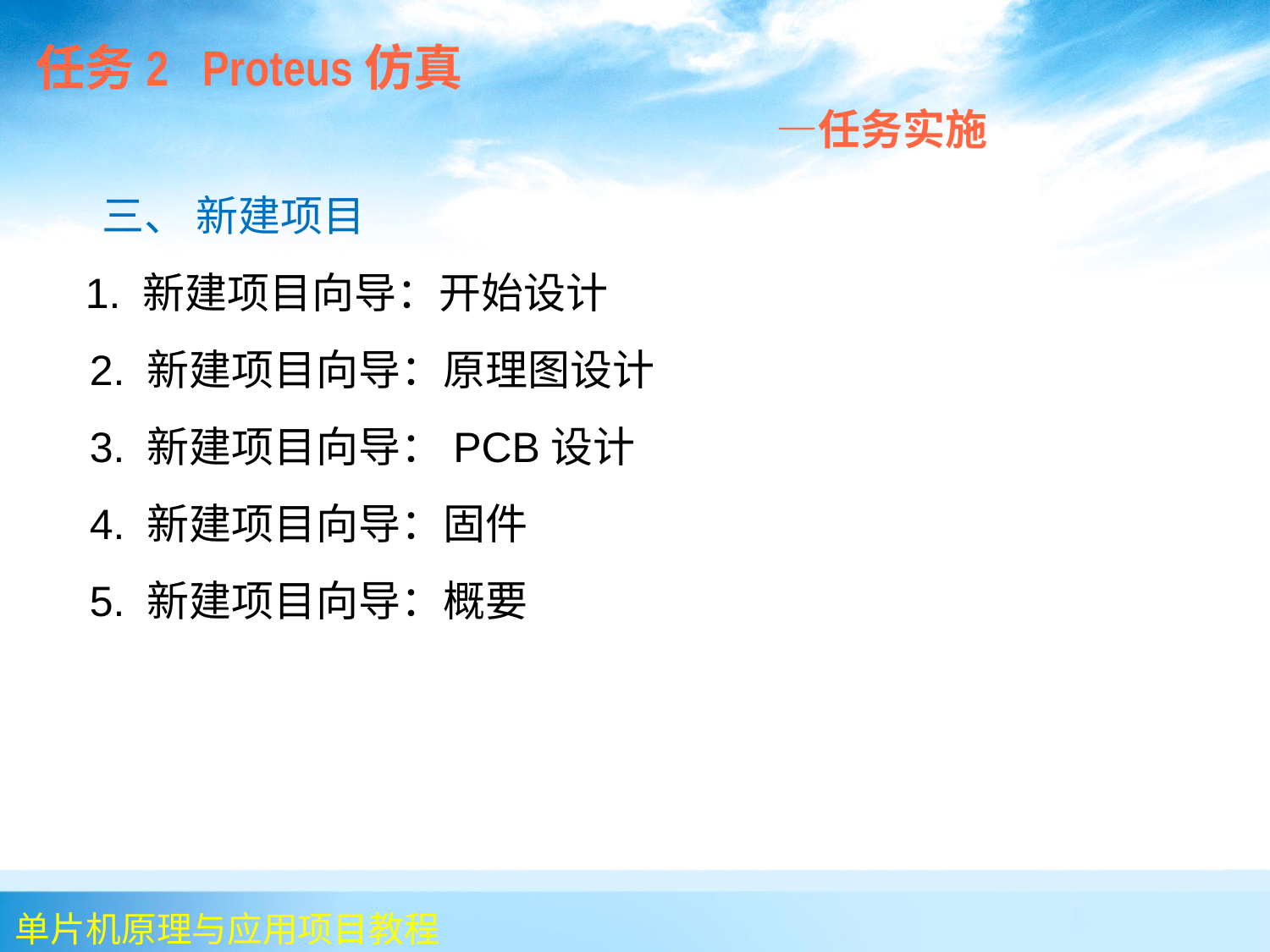

任务2   Proteus仿真
                                                                  —任务实施
   三、 新建项目
  1. 新建项目向导：开始设计
  2. 新建项目向导：原理图设计
  3. 新建项目向导：PCB设计
  4. 新建项目向导：固件
  5. 新建项目向导：概要